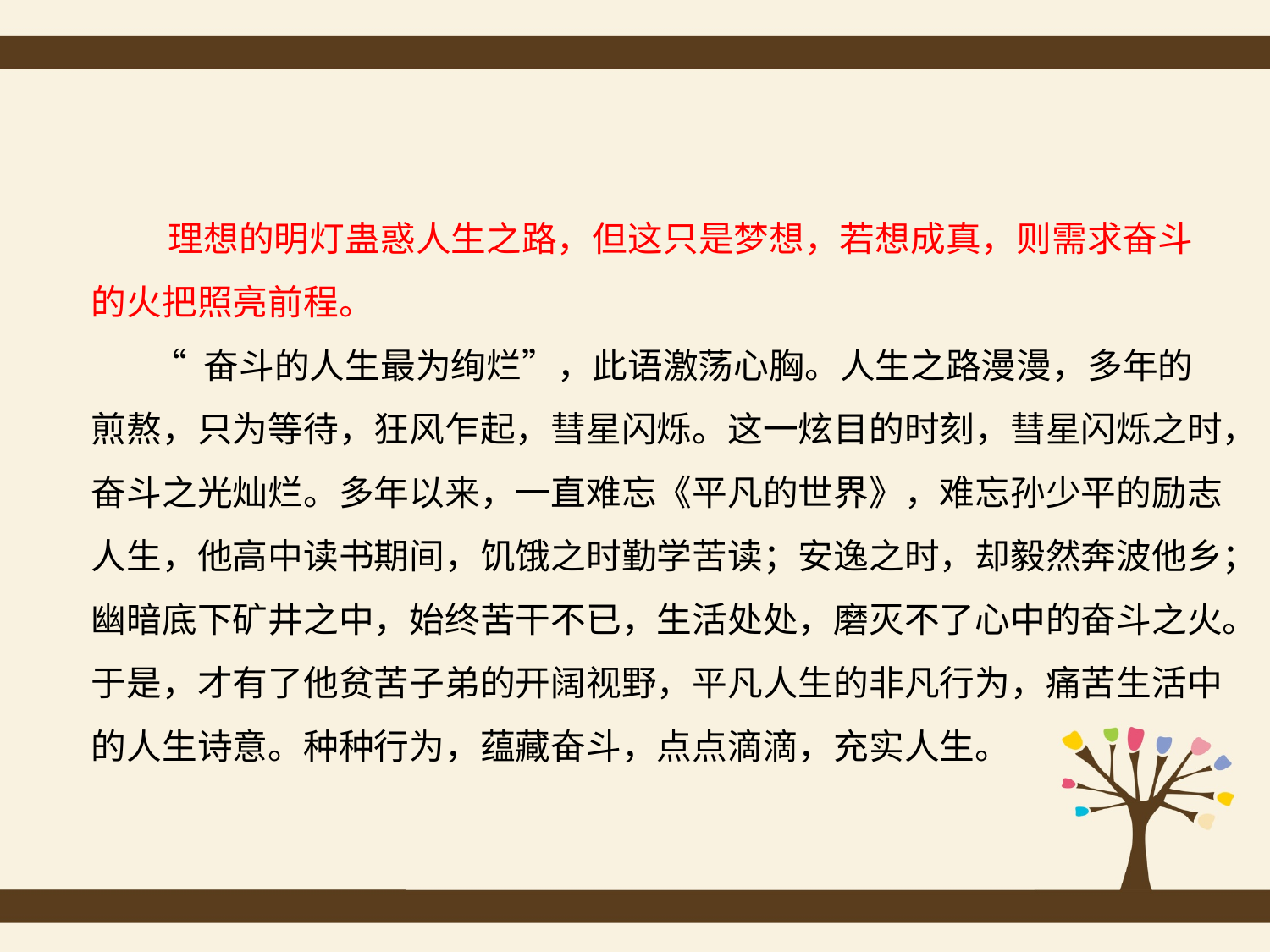

理想的明灯蛊惑人生之路，但这只是梦想，若想成真，则需求奋斗的火把照亮前程。
   “ 奋斗的人生最为绚烂”，此语激荡心胸。人生之路漫漫，多年的煎熬，只为等待，狂风乍起，彗星闪烁。这一炫目的时刻，彗星闪烁之时，奋斗之光灿烂。多年以来，一直难忘《平凡的世界》，难忘孙少平的励志人生，他高中读书期间，饥饿之时勤学苦读；安逸之时，却毅然奔波他乡；幽暗底下矿井之中，始终苦干不已，生活处处，磨灭不了心中的奋斗之火。于是，才有了他贫苦子弟的开阔视野，平凡人生的非凡行为，痛苦生活中的人生诗意。种种行为，蕴藏奋斗，点点滴滴，充实人生。